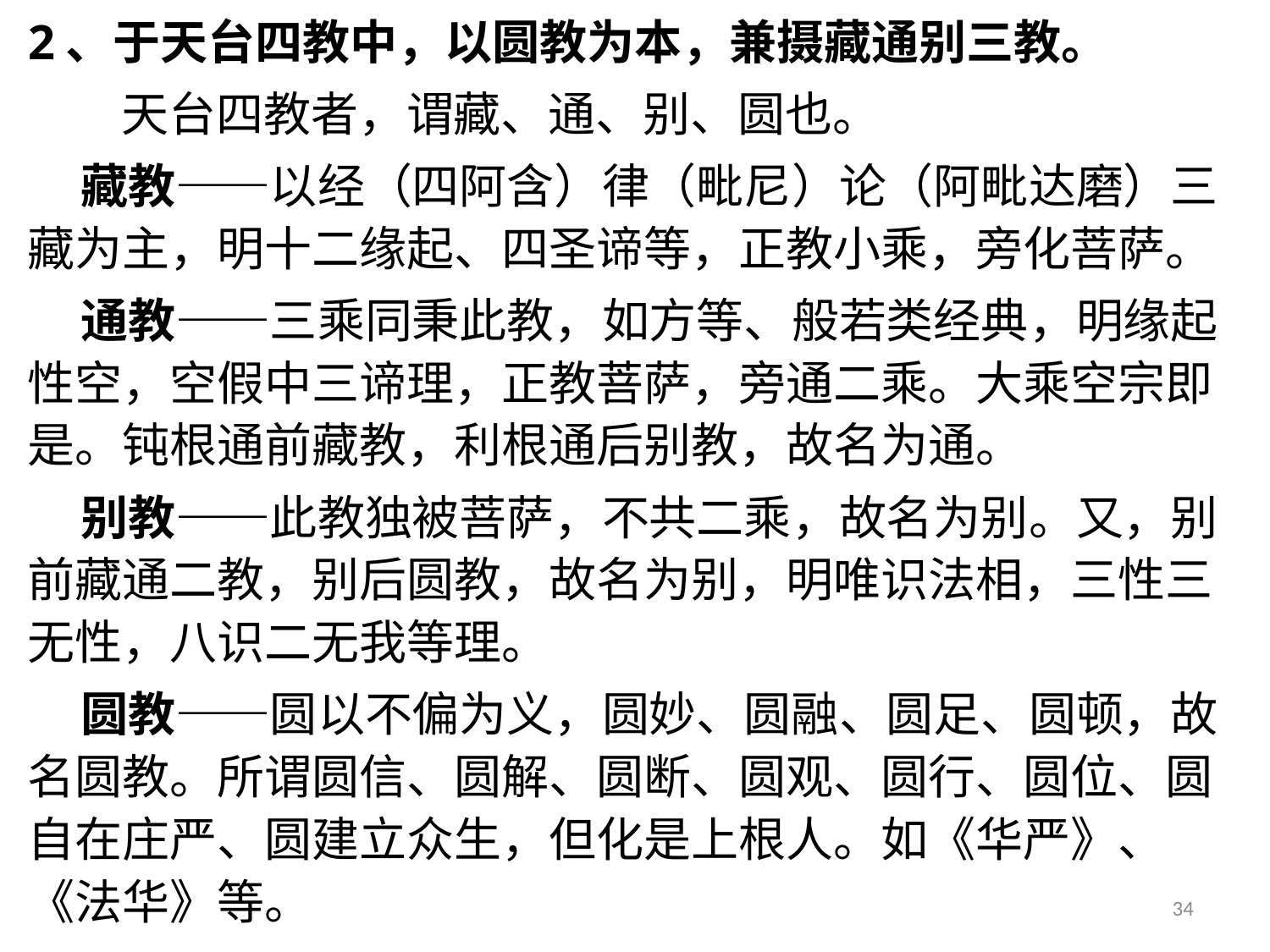

2、于天台四教中，以圆教为本，兼摄藏通别三教。
        天台四教者，谓藏、通、别、圆也。
    藏教——以经（四阿含）律（毗尼）论（阿毗达磨）三藏为主，明十二缘起、四圣谛等，正教小乘，旁化菩萨。
    通教——三乘同秉此教，如方等、般若类经典，明缘起性空，空假中三谛理，正教菩萨，旁通二乘。大乘空宗即是。钝根通前藏教，利根通后别教，故名为通。
    别教——此教独被菩萨，不共二乘，故名为别。又，别前藏通二教，别后圆教，故名为别，明唯识法相，三性三无性，八识二无我等理。
    圆教——圆以不偏为义，圆妙、圆融、圆足、圆顿，故名圆教。所谓圆信、圆解、圆断、圆观、圆行、圆位、圆自在庄严、圆建立众生，但化是上根人。如《华严》、《法华》等。
34